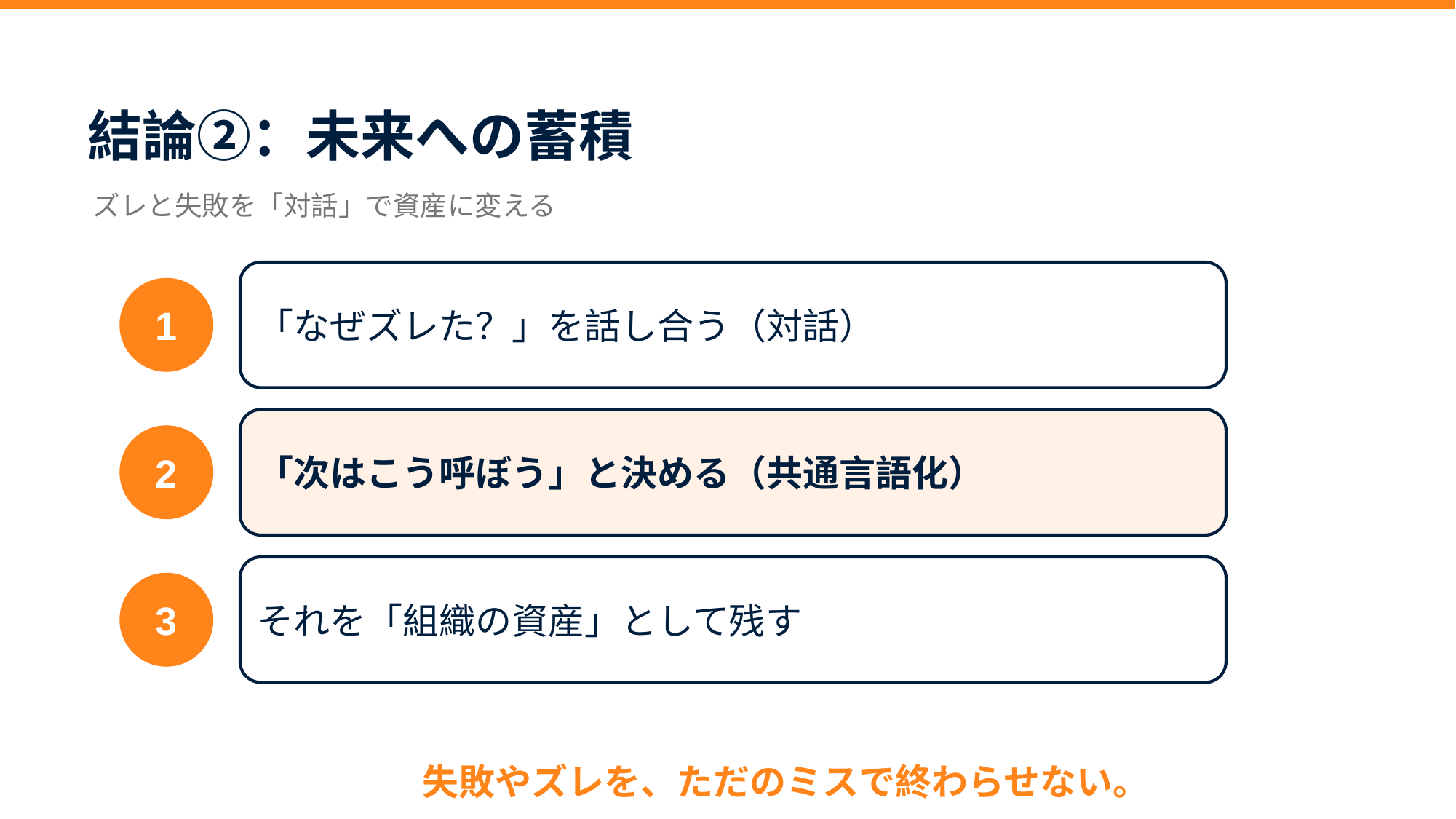

結論②：未来への蓄積
ズレと失敗を「対話」で資産に変える
「なぜズレた？」を話し合う（対話）
1
「次はこう呼ぼう」と決める（共通言語化）
2
それを「組織の資産」として残す
3
失敗やズレを、ただのミスで終わらせない。